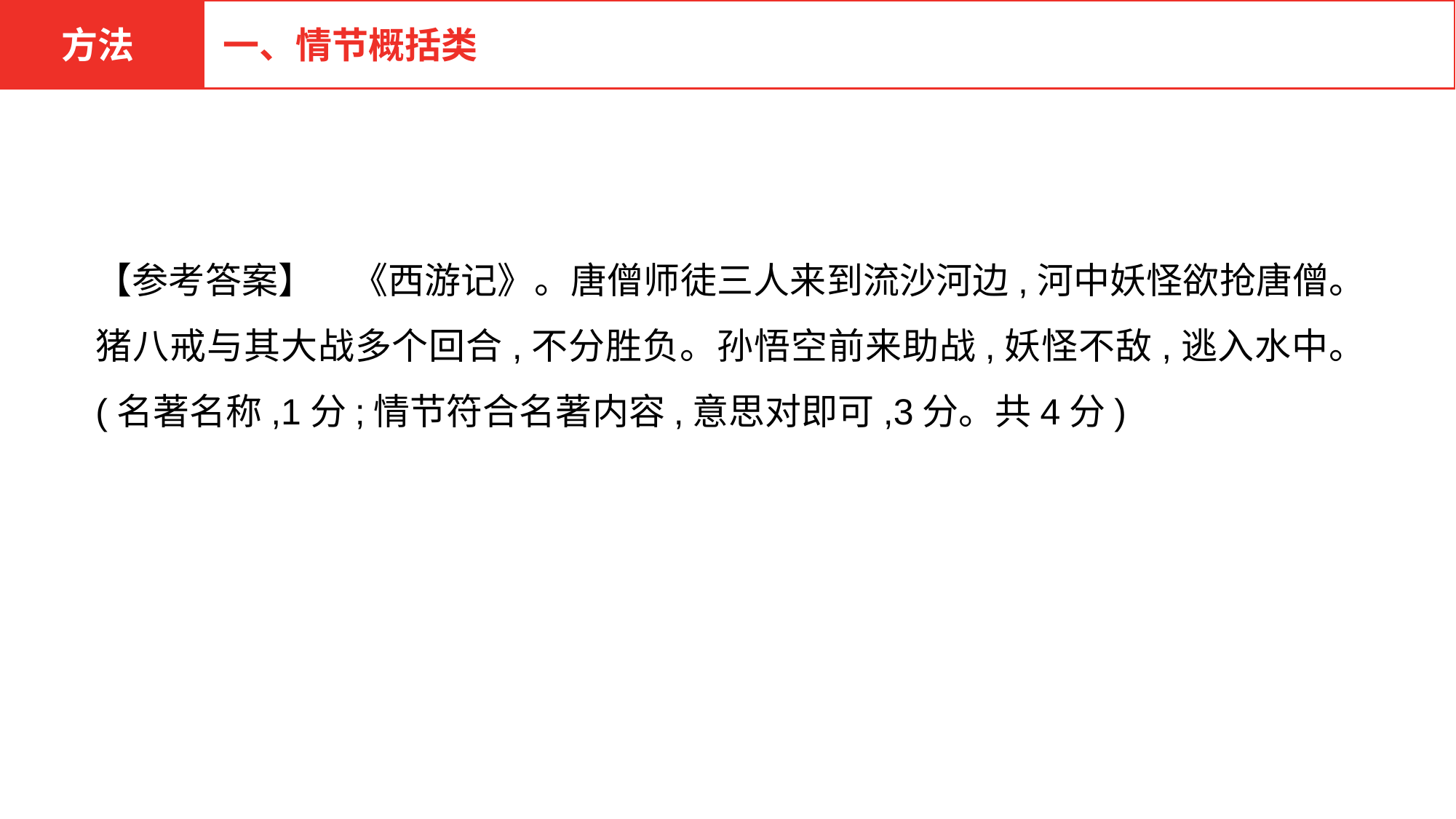

方法
一、情节概括类
【参考答案】　《西游记》。唐僧师徒三人来到流沙河边,河中妖怪欲抢唐僧。猪八戒与其大战多个回合,不分胜负。孙悟空前来助战,妖怪不敌,逃入水中。(名著名称,1分;情节符合名著内容,意思对即可,3分。共4分)